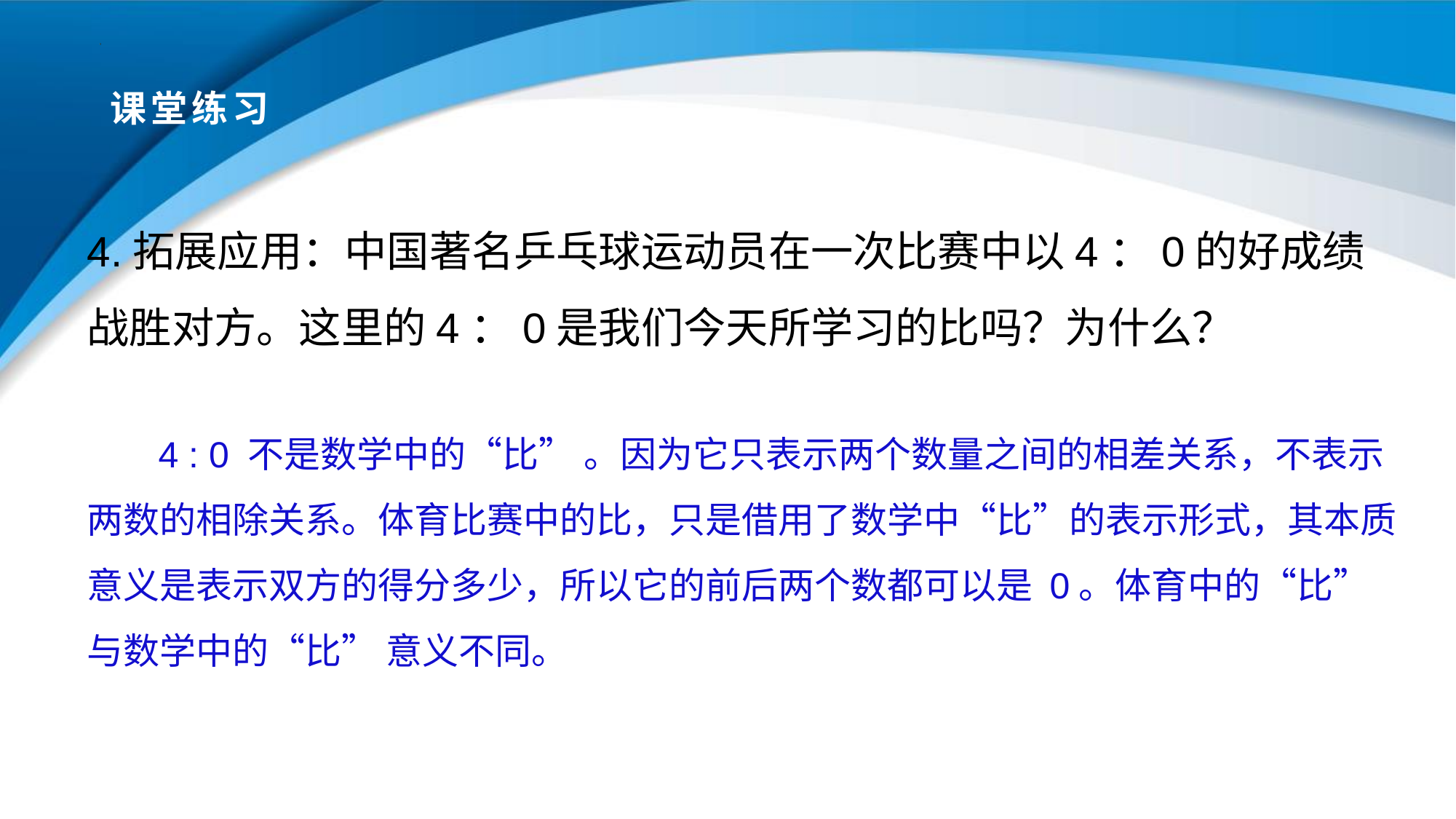

# 课堂练习
4.拓展应用：中国著名乒乓球运动员在一次比赛中以4：0的好成绩战胜对方。这里的4：0是我们今天所学习的比吗？为什么？
       4 : 0 不是数学中的“比” 。因为它只表示两个数量之间的相差关系，不表示两数的相除关系。体育比赛中的比，只是借用了数学中“比”的表示形式，其本质意义是表示双方的得分多少，所以它的前后两个数都可以是 0。体育中的“比” 与数学中的“比” 意义不同。